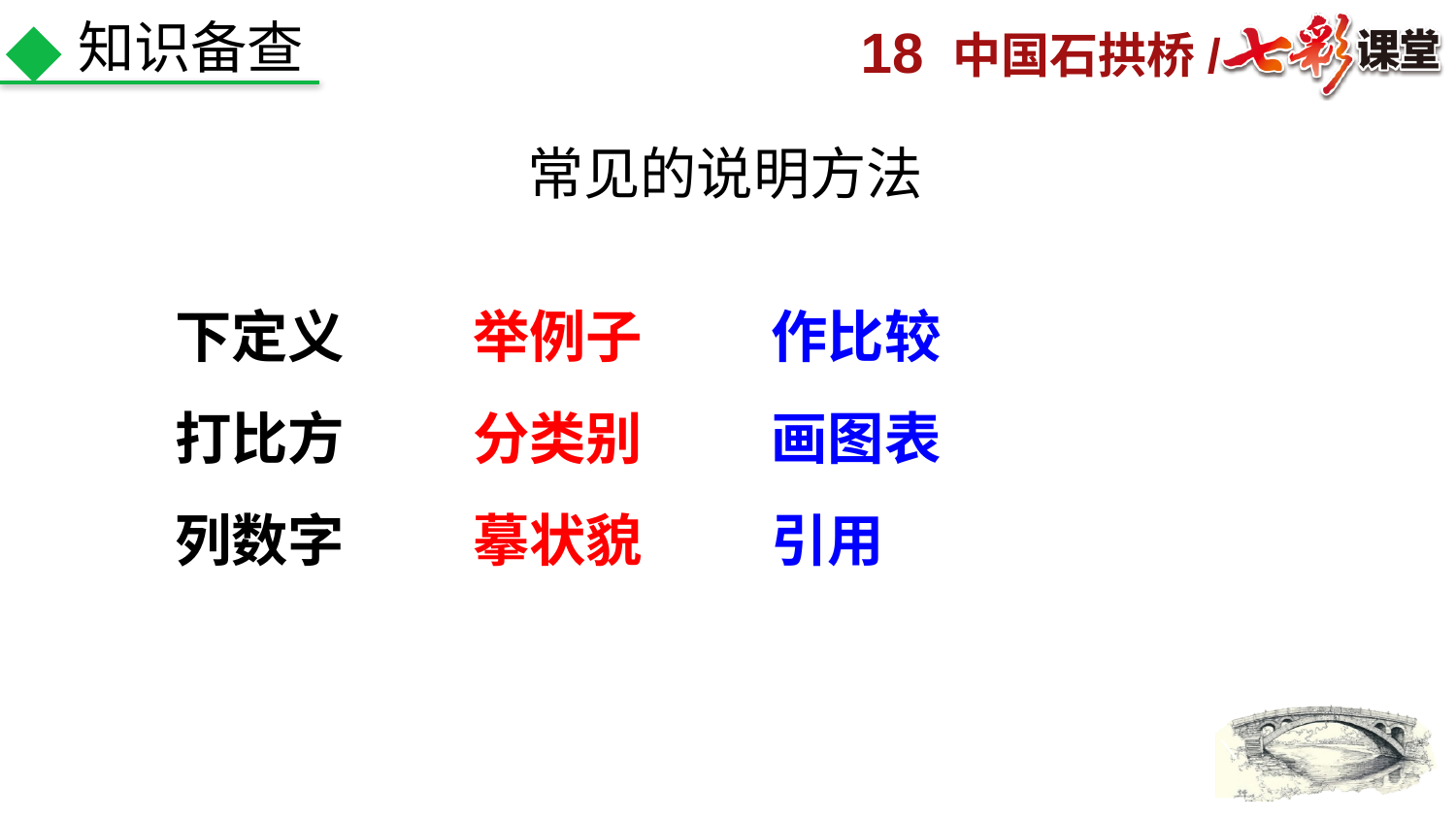

知识备查

常见的说明方法
下定义          举例子          作比较
打比方          分类别          画图表
列数字          摹状貌          引用